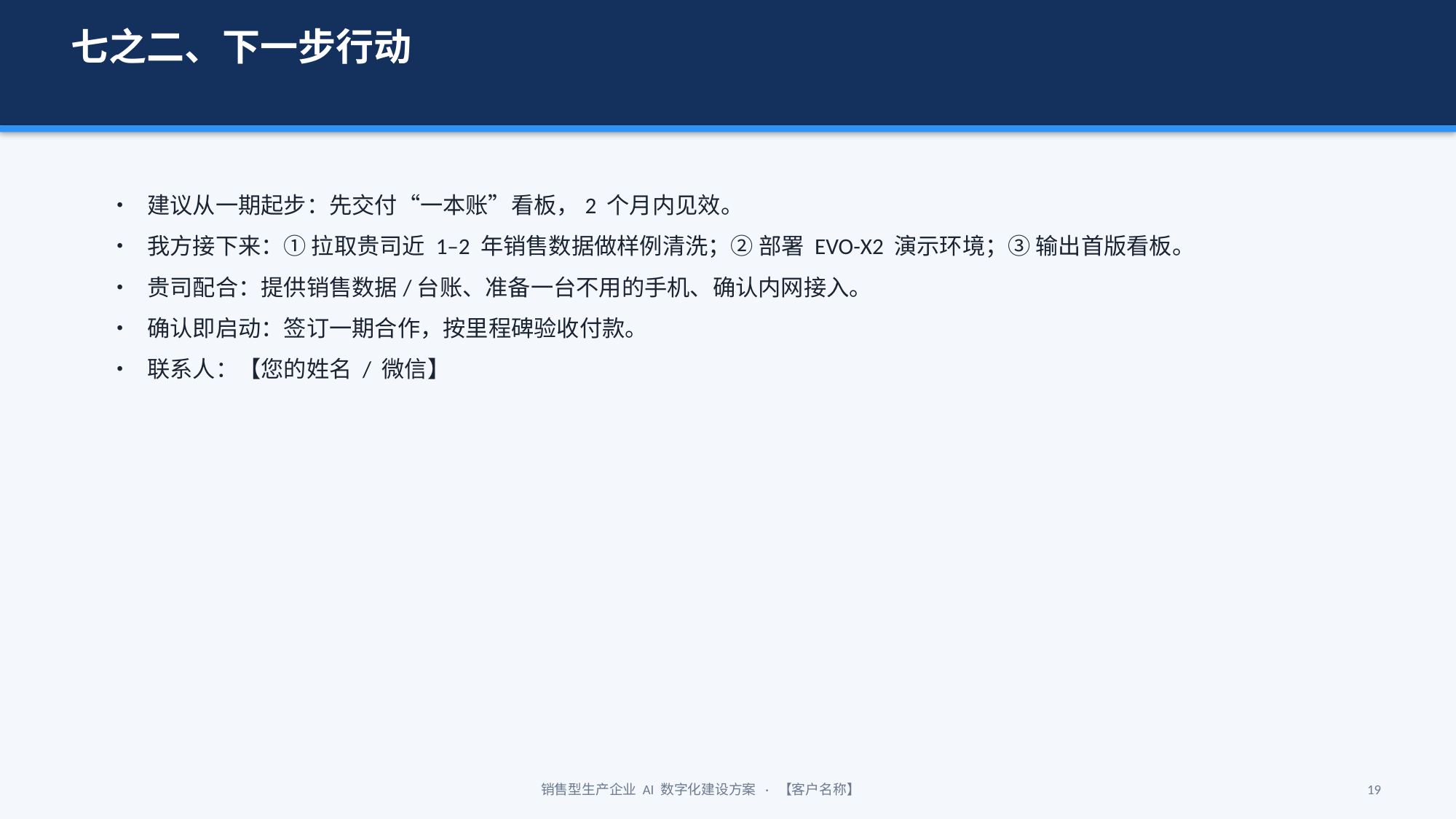

七之二、下一步行动

•  建议从一期起步：先交付“一本账”看板，2 个月内见效。
•  我方接下来：① 拉取贵司近 1–2 年销售数据做样例清洗；② 部署 EVO-X2 演示环境；③ 输出首版看板。
•  贵司配合：提供销售数据/台账、准备一台不用的手机、确认内网接入。
•  确认即启动：签订一期合作，按里程碑验收付款。
•  联系人：【您的姓名 / 微信】
销售型生产企业 AI 数字化建设方案  ·  【客户名称】
19